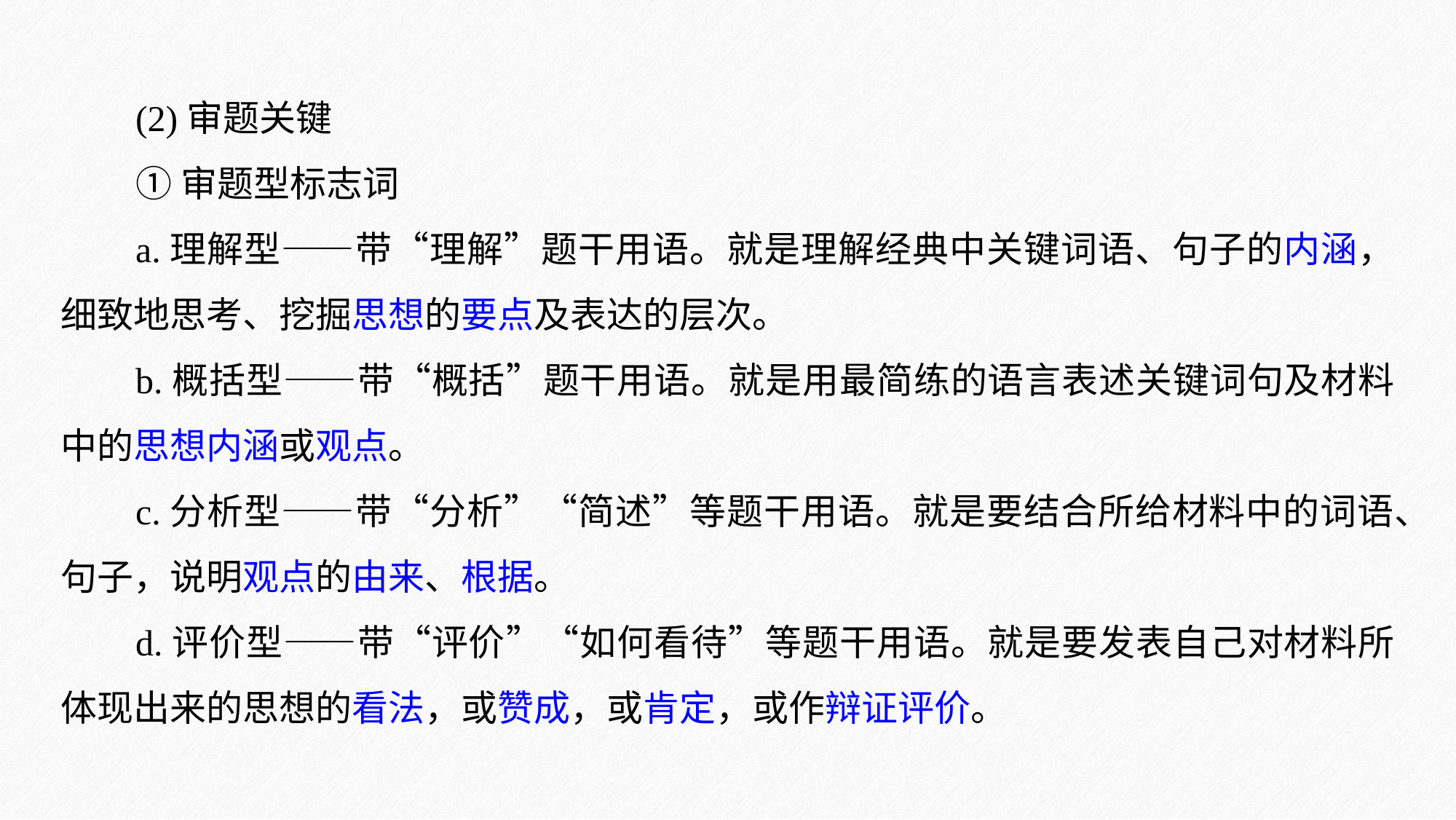

(2)审题关键
①审题型标志词
a.理解型——带“理解”题干用语。就是理解经典中关键词语、句子的内涵，细致地思考、挖掘思想的要点及表达的层次。
b.概括型——带“概括”题干用语。就是用最简练的语言表述关键词句及材料中的思想内涵或观点。
c.分析型——带“分析”“简述”等题干用语。就是要结合所给材料中的词语、句子，说明观点的由来、根据。
d.评价型——带“评价”“如何看待”等题干用语。就是要发表自己对材料所体现出来的思想的看法，或赞成，或肯定，或作辩证评价。